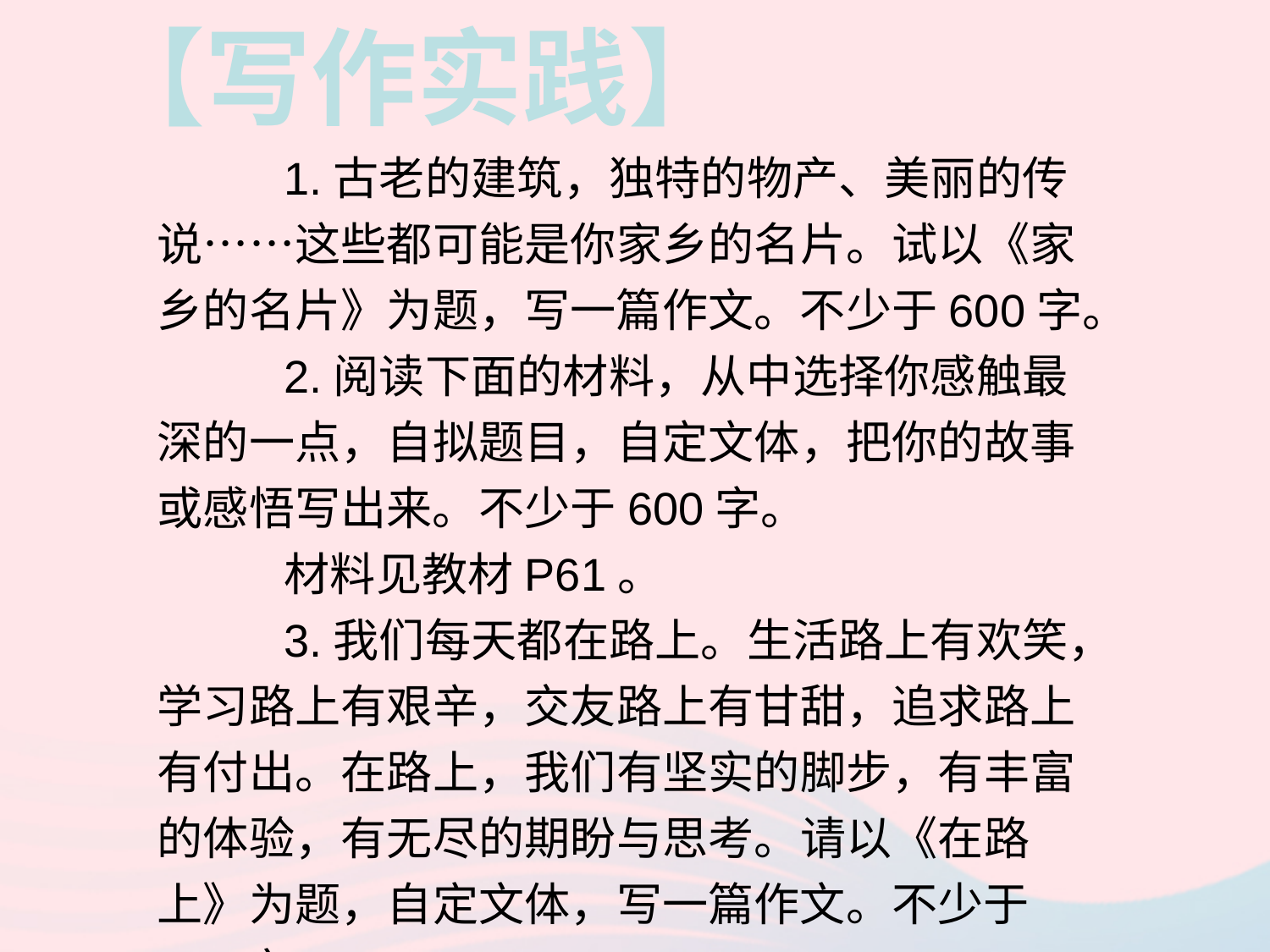

【写作实践】
	1.古老的建筑，独特的物产、美丽的传说……这些都可能是你家乡的名片。试以《家乡的名片》为题，写一篇作文。不少于600字。
	2.阅读下面的材料，从中选择你感触最深的一点，自拟题目，自定文体，把你的故事或感悟写出来。不少于600字。
	材料见教材P61。
	3.我们每天都在路上。生活路上有欢笑，学习路上有艰辛，交友路上有甘甜，追求路上有付出。在路上，我们有坚实的脚步，有丰富的体验，有无尽的期盼与思考。请以《在路上》为题，自定文体，写一篇作文。不少于600字。